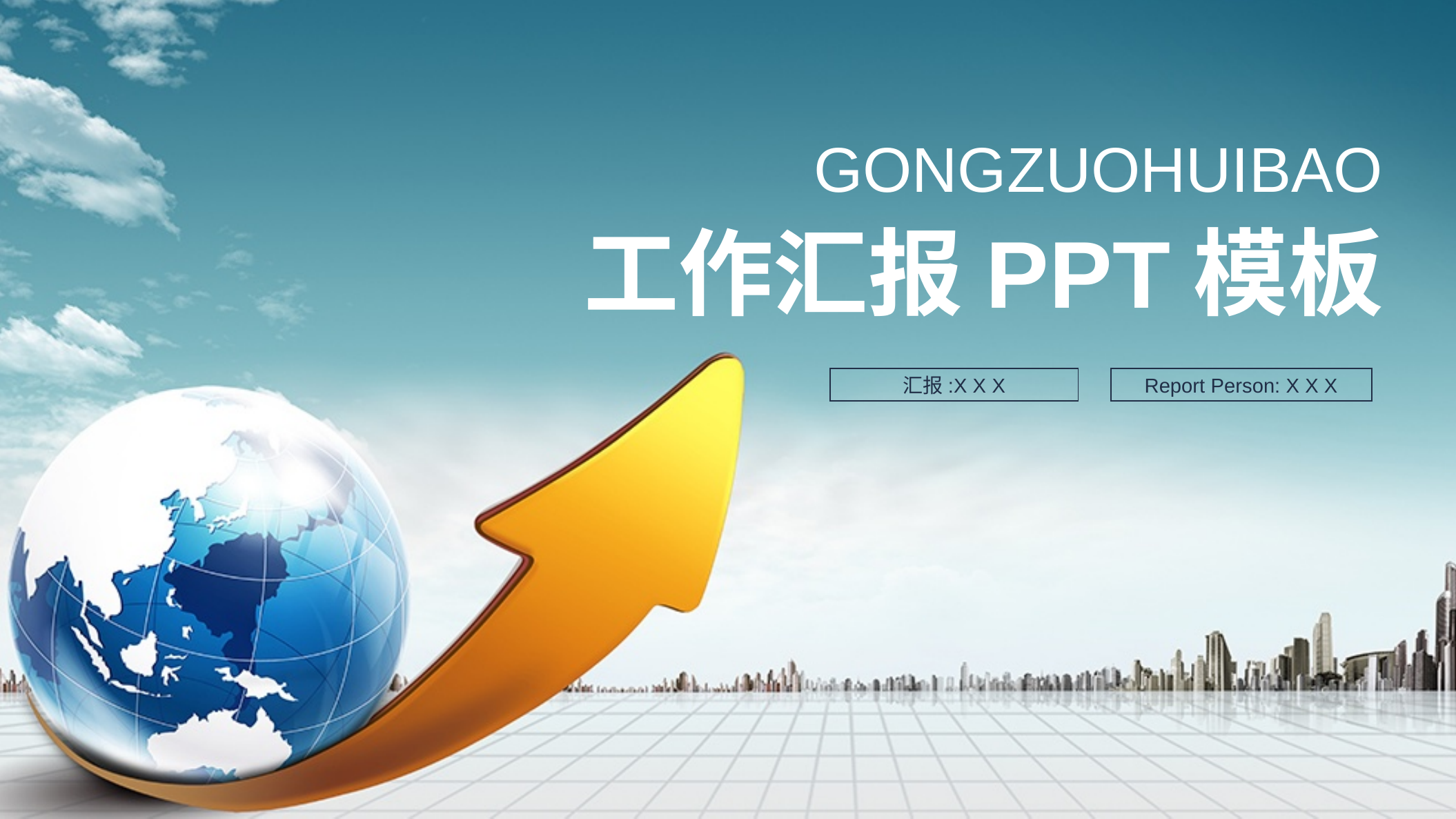

GONGZUOHUIBAO
工作汇报PPT模板
汇报:X X X
Report Person: X X X